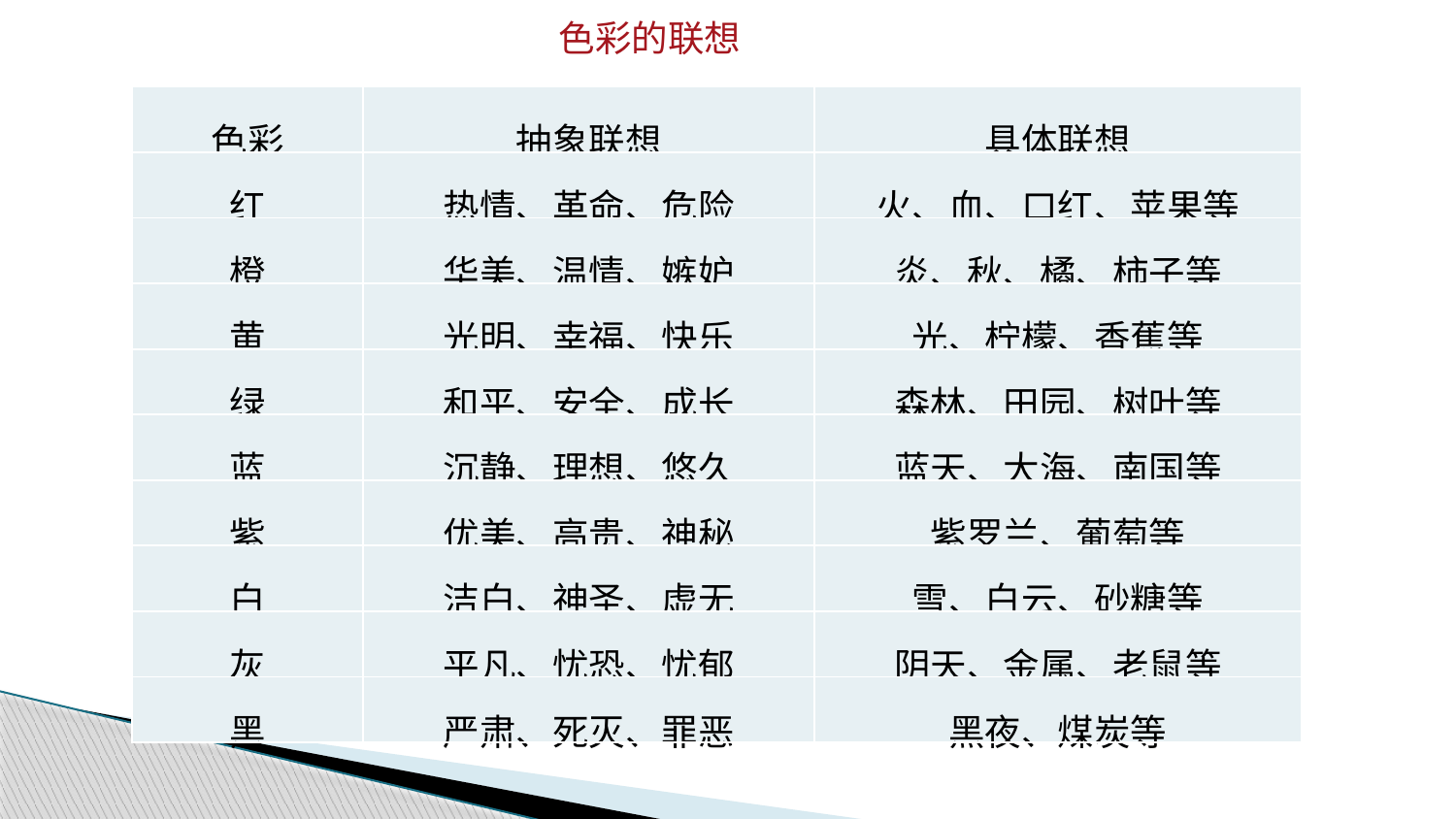

色彩的联想
| 色彩 | 抽象联想 | 具体联想 |
| --- | --- | --- |
| 红 | 热情、革命、危险 | 火、血、口红、苹果等 |
| 橙 | 华美、温情、嫉妒 | 炎、秋、橘、柿子等 |
| 黄 | 光明、幸福、快乐 | 光、柠檬、香蕉等 |
| 绿 | 和平、安全、成长 | 森林、田园、树叶等 |
| 蓝 | 沉静、理想、悠久 | 蓝天、大海、南国等 |
| 紫 | 优美、高贵、神秘 | 紫罗兰、葡萄等 |
| 白 | 洁白、神圣、虚无 | 雪、白云、砂糖等 |
| 灰 | 平凡、忧恐、忧郁 | 阴天、金属、老鼠等 |
| 黑 | 严肃、死灭、罪恶 | 黑夜、煤炭等 |